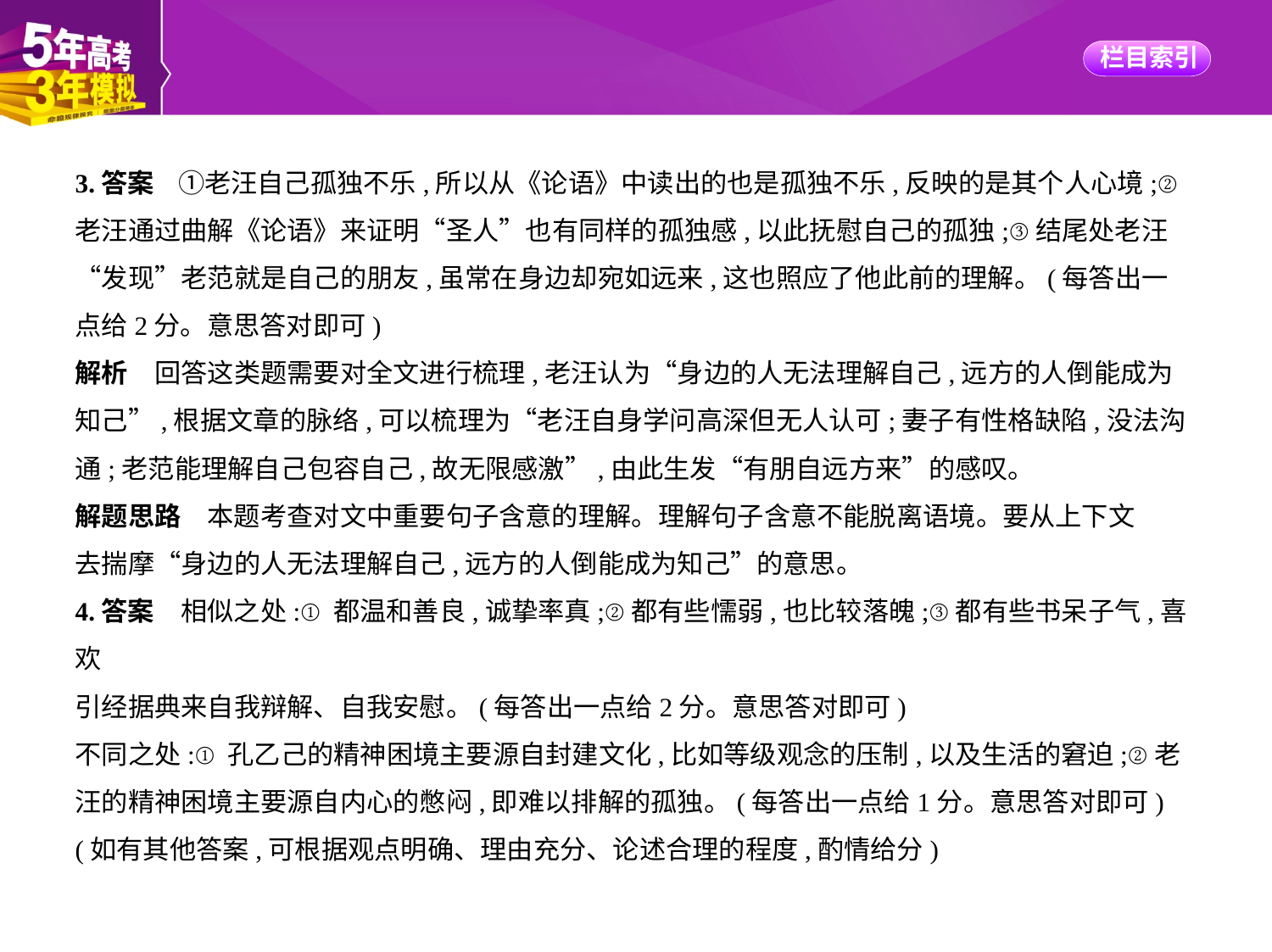

3.答案    ①老汪自己孤独不乐,所以从《论语》中读出的也是孤独不乐,反映的是其个人心境;②
老汪通过曲解《论语》来证明“圣人”也有同样的孤独感,以此抚慰自己的孤独;③结尾处老汪
“发现”老范就是自己的朋友,虽常在身边却宛如远来,这也照应了他此前的理解。(每答出一
点给2分。意思答对即可)
解析　回答这类题需要对全文进行梳理,老汪认为“身边的人无法理解自己,远方的人倒能成为
知己”,根据文章的脉络,可以梳理为“老汪自身学问高深但无人认可;妻子有性格缺陷,没法沟
通;老范能理解自己包容自己,故无限感激”,由此生发“有朋自远方来”的感叹。
解题思路　本题考查对文中重要句子含意的理解。理解句子含意不能脱离语境。要从上下文
去揣摩“身边的人无法理解自己,远方的人倒能成为知己”的意思。
4.答案　相似之处:①都温和善良,诚挚率真;②都有些懦弱,也比较落魄;③都有些书呆子气,喜欢
引经据典来自我辩解、自我安慰。(每答出一点给2分。意思答对即可)
不同之处:①孔乙己的精神困境主要源自封建文化,比如等级观念的压制,以及生活的窘迫;②老
汪的精神困境主要源自内心的憋闷,即难以排解的孤独。(每答出一点给1分。意思答对即可)
(如有其他答案,可根据观点明确、理由充分、论述合理的程度,酌情给分)